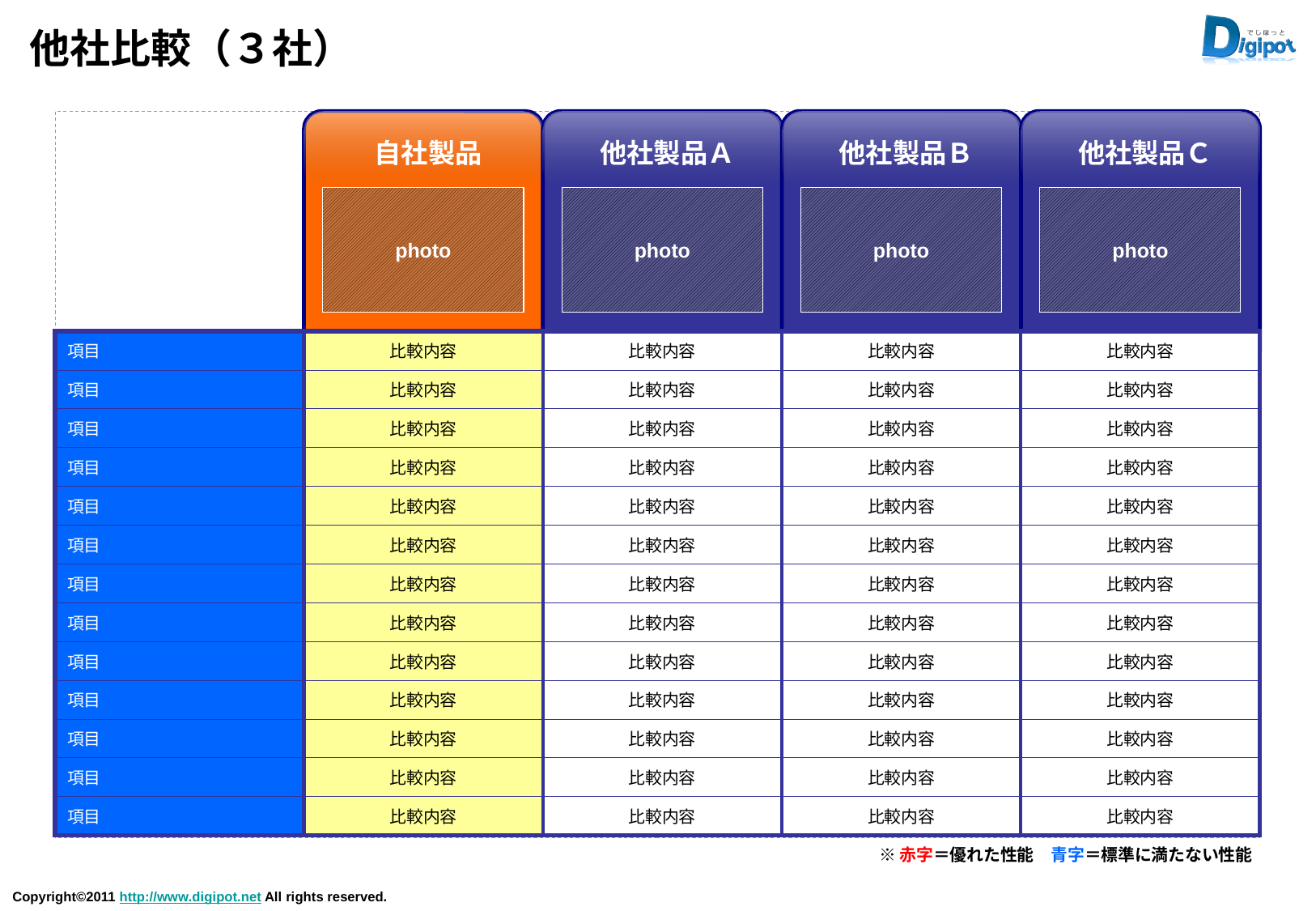

# 他社比較（３社）

自社製品
他社製品Ａ
他社製品Ｂ
他社製品Ｃ
photo
photo
photo
photo
| 項目 | 比較内容 | 比較内容 | 比較内容 | 比較内容 |
| --- | --- | --- | --- | --- |
| 項目 | 比較内容 | 比較内容 | 比較内容 | 比較内容 |
| 項目 | 比較内容 | 比較内容 | 比較内容 | 比較内容 |
| 項目 | 比較内容 | 比較内容 | 比較内容 | 比較内容 |
| 項目 | 比較内容 | 比較内容 | 比較内容 | 比較内容 |
| 項目 | 比較内容 | 比較内容 | 比較内容 | 比較内容 |
| 項目 | 比較内容 | 比較内容 | 比較内容 | 比較内容 |
| 項目 | 比較内容 | 比較内容 | 比較内容 | 比較内容 |
| 項目 | 比較内容 | 比較内容 | 比較内容 | 比較内容 |
| 項目 | 比較内容 | 比較内容 | 比較内容 | 比較内容 |
| 項目 | 比較内容 | 比較内容 | 比較内容 | 比較内容 |
| 項目 | 比較内容 | 比較内容 | 比較内容 | 比較内容 |
| 項目 | 比較内容 | 比較内容 | 比較内容 | 比較内容 |
※赤字＝優れた性能　青字＝標準に満たない性能